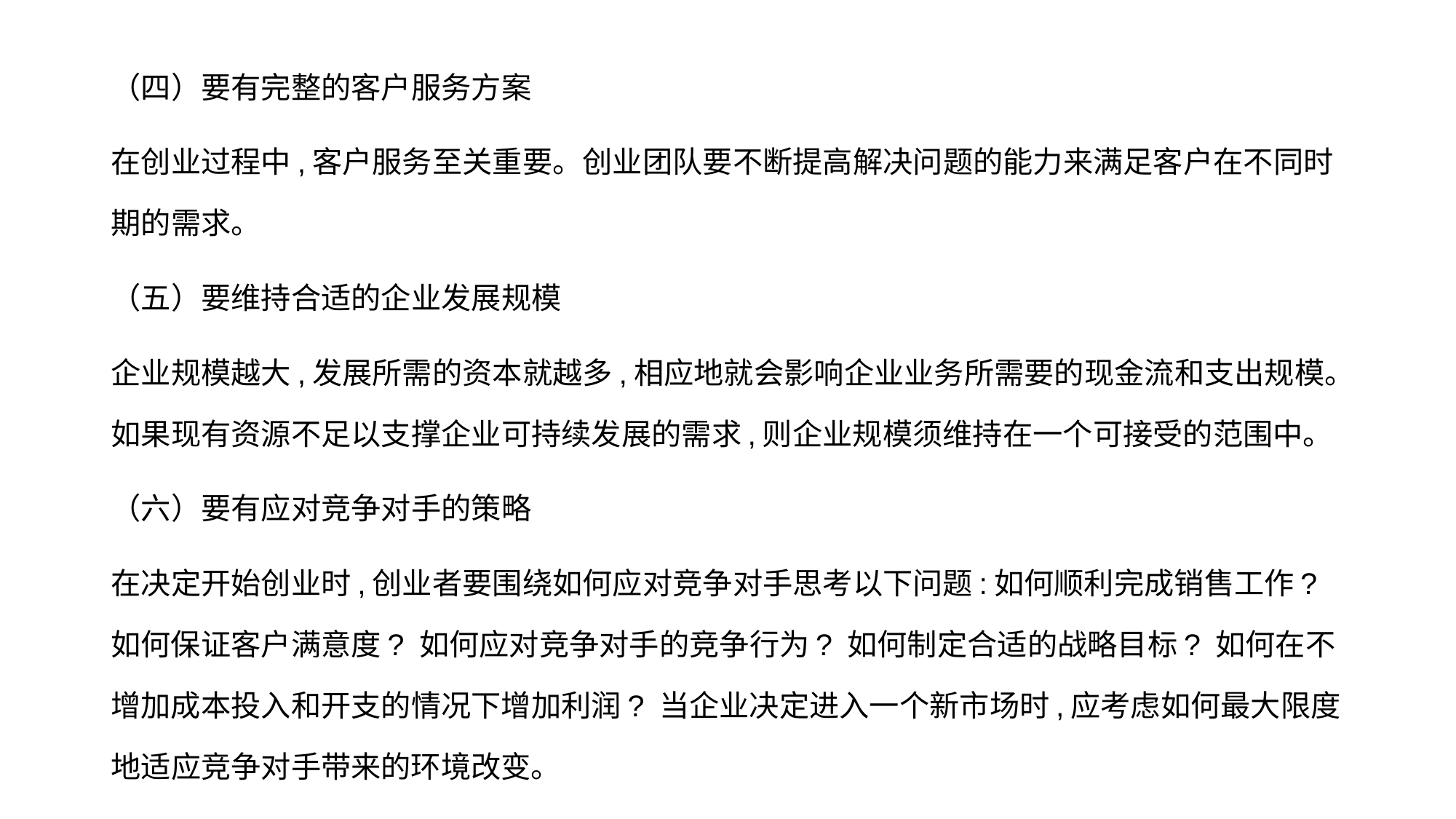

（四）要有完整的客户服务方案
在创业过程中,客户服务至关重要。创业团队要不断提高解决问题的能力来满足客户在不同时期的需求。
（五）要维持合适的企业发展规模
企业规模越大,发展所需的资本就越多,相应地就会影响企业业务所需要的现金流和支出规模。如果现有资源不足以支撑企业可持续发展的需求,则企业规模须维持在一个可接受的范围中。
（六）要有应对竞争对手的策略
在决定开始创业时,创业者要围绕如何应对竞争对手思考以下问题:如何顺利完成销售工作? 如何保证客户满意度? 如何应对竞争对手的竞争行为? 如何制定合适的战略目标? 如何在不增加成本投入和开支的情况下增加利润? 当企业决定进入一个新市场时,应考虑如何最大限度地适应竞争对手带来的环境改变。